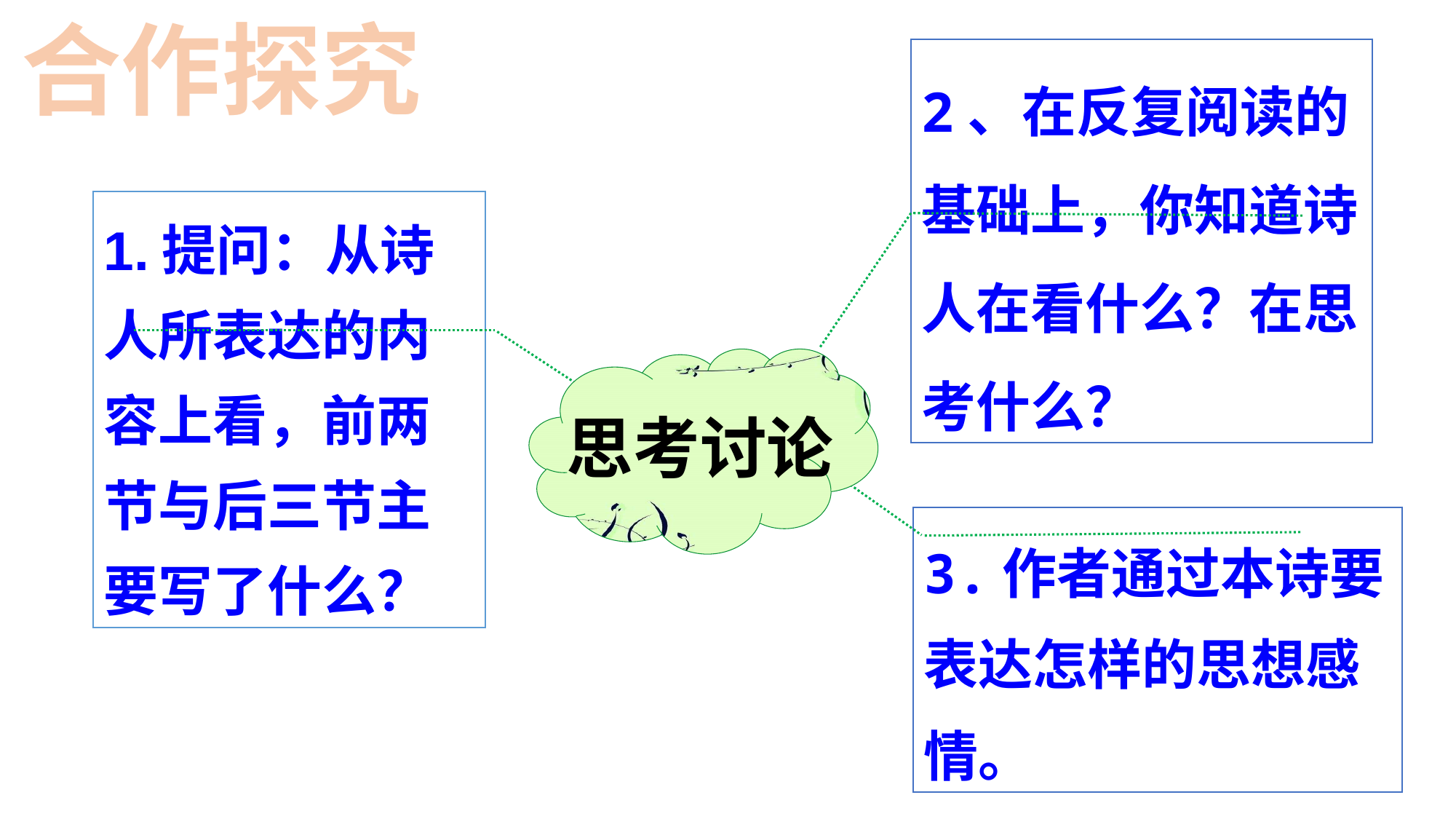

合作探究
2、在反复阅读的基础上，你知道诗人在看什么？在思考什么？
1.提问：从诗人所表达的内容上看，前两节与后三节主要写了什么？

思考讨论
3.作者通过本诗要表达怎样的思想感情。